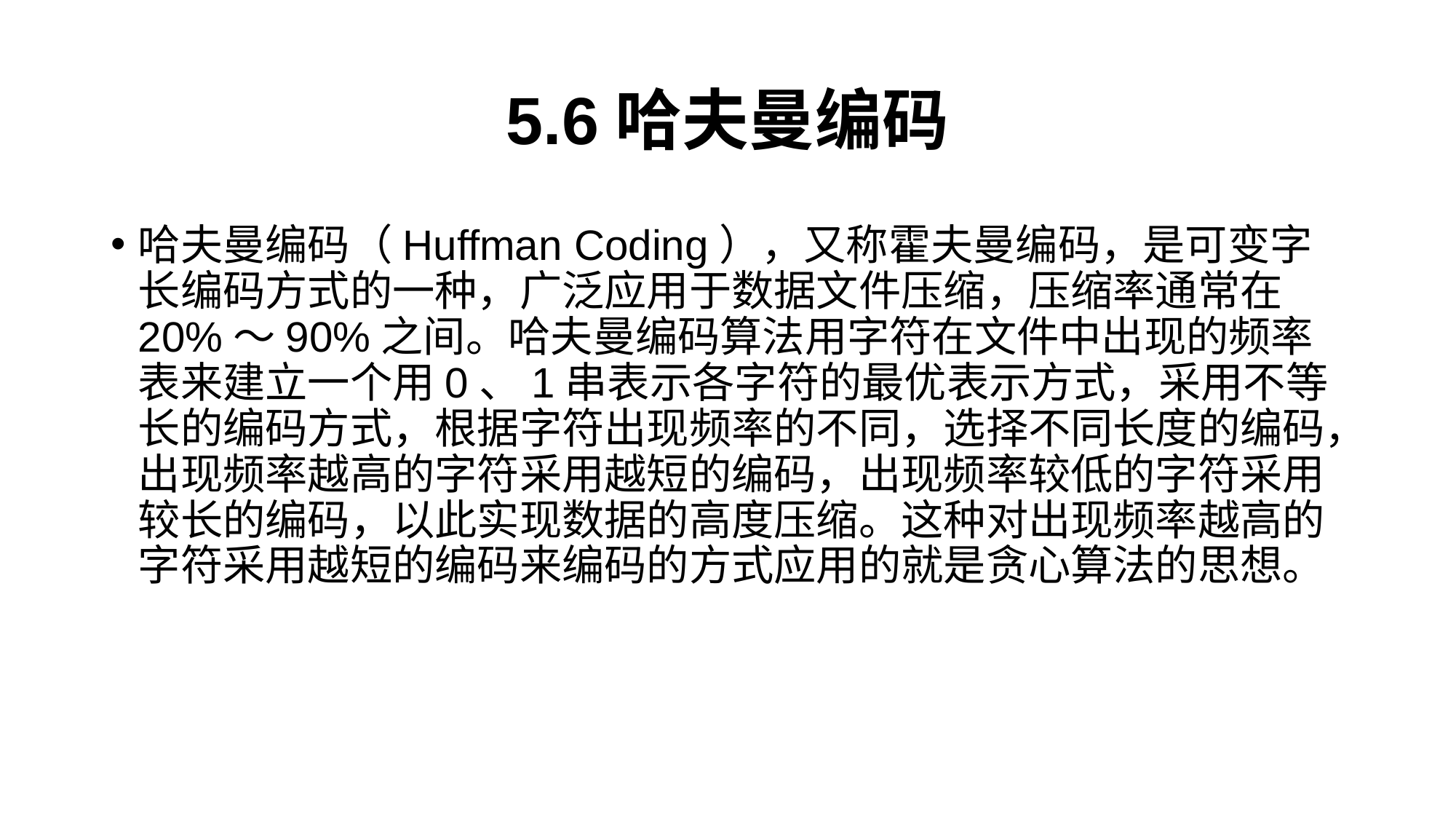

# 5.6哈夫曼编码
哈夫曼编码（Huffman Coding），又称霍夫曼编码，是可变字长编码方式的一种，广泛应用于数据文件压缩，压缩率通常在20%～90%之间。哈夫曼编码算法用字符在文件中出现的频率表来建立一个用0、1串表示各字符的最优表示方式，采用不等长的编码方式，根据字符出现频率的不同，选择不同长度的编码，出现频率越高的字符采用越短的编码，出现频率较低的字符采用较长的编码，以此实现数据的高度压缩。这种对出现频率越高的字符采用越短的编码来编码的方式应用的就是贪心算法的思想。